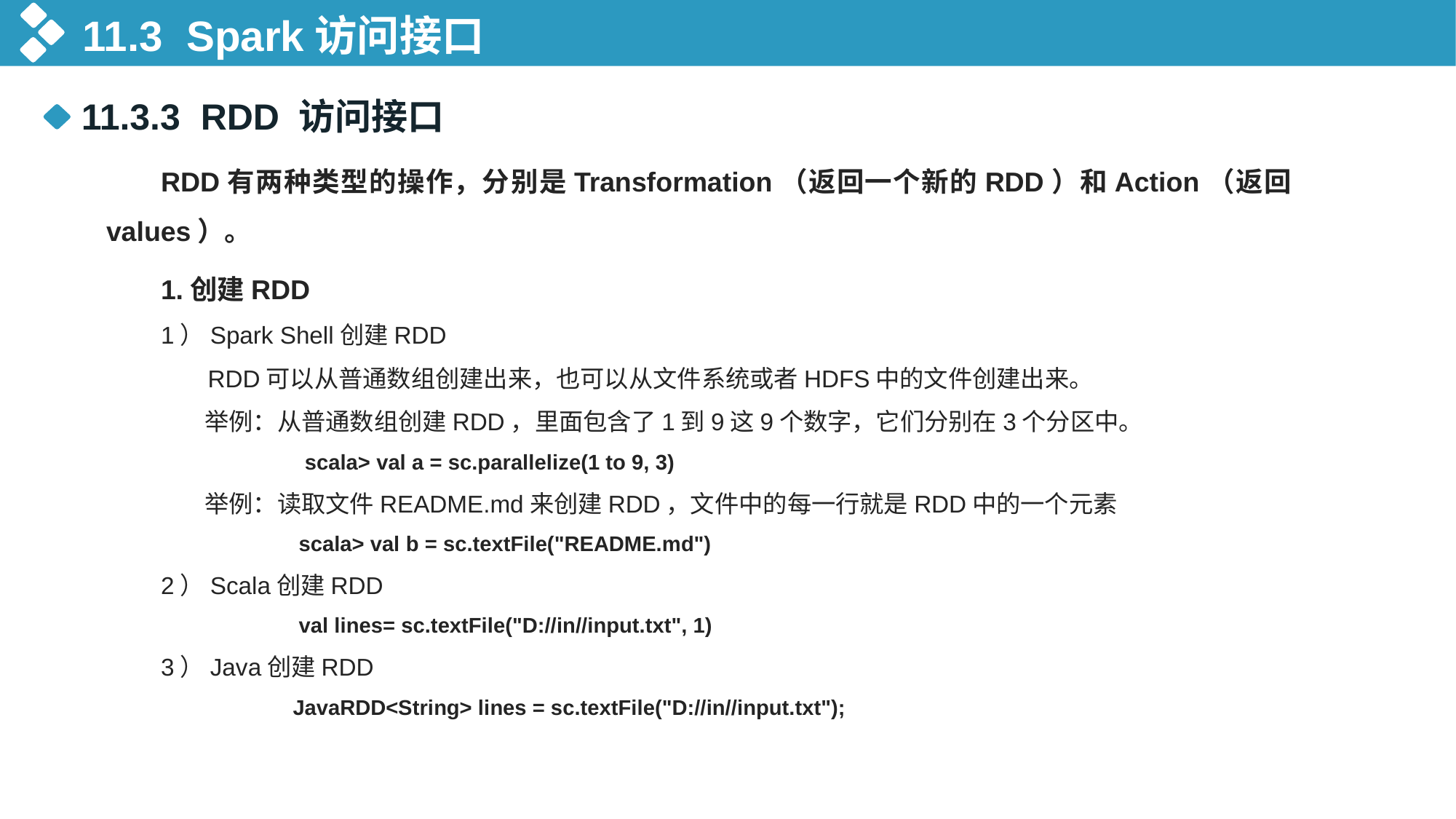

11.3  Spark访问接口
11.3.3  RDD 访问接口

RDD有两种类型的操作，分别是Transformation（返回一个新的RDD）和Action（返回values）。
1.创建RDD
1）Spark Shell创建RDD
       RDD可以从普通数组创建出来，也可以从文件系统或者HDFS中的文件创建出来。
       举例：从普通数组创建RDD，里面包含了1到9这9个数字，它们分别在3个分区中。
                        scala> val a = sc.parallelize(1 to 9, 3)
       举例：读取文件README.md来创建RDD，文件中的每一行就是RDD中的一个元素
                       scala> val b = sc.textFile("README.md")
2）Scala创建RDD
                       val lines= sc.textFile("D://in//input.txt", 1)
3）Java创建RDD
                      JavaRDD<String> lines = sc.textFile("D://in//input.txt");